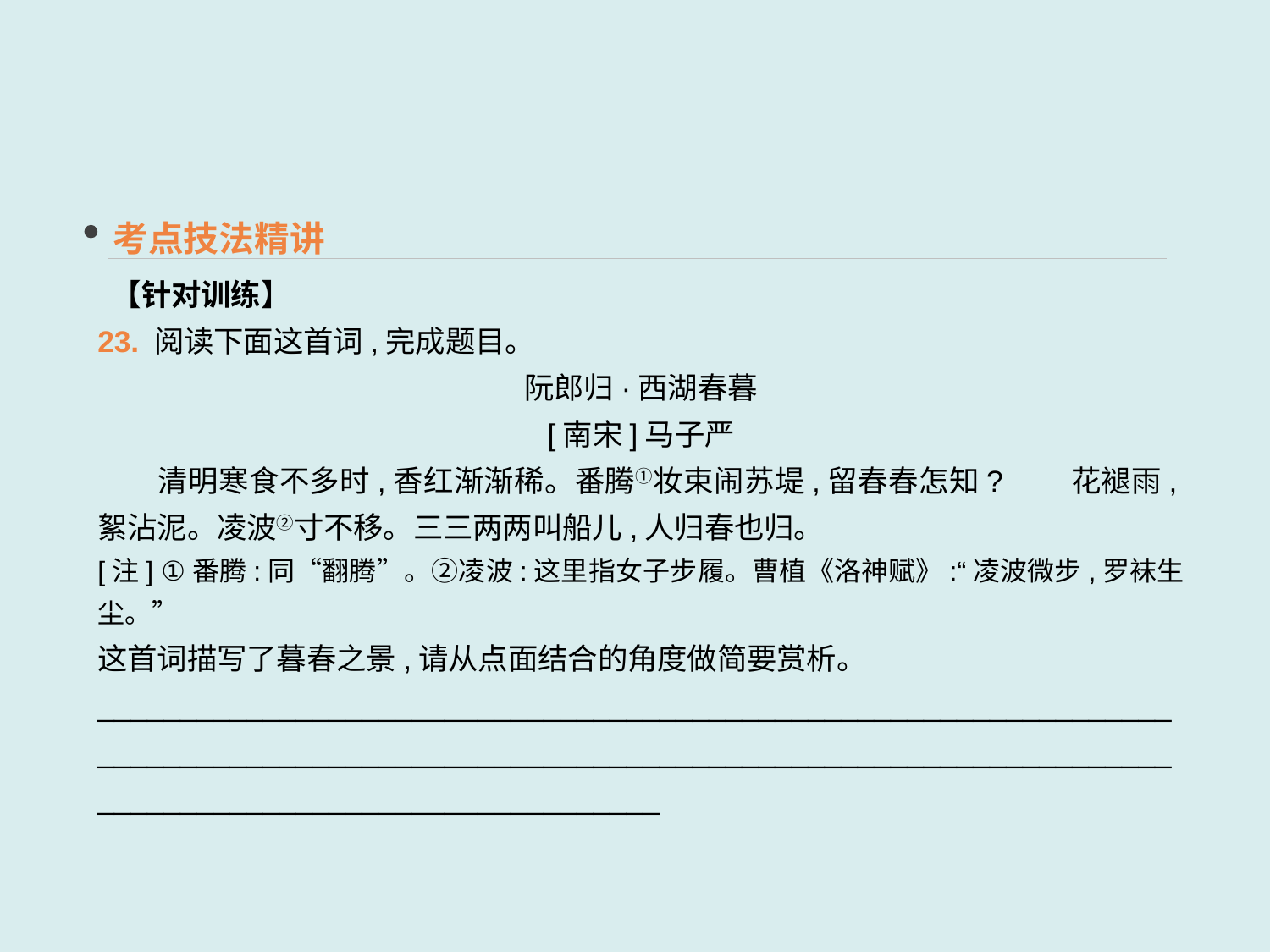

考点技法精讲

 【针对训练】
23. 阅读下面这首词,完成题目。
阮郎归·西湖春暮
[南宋]马子严
　　清明寒食不多时,香红渐渐稀。番腾①妆束闹苏堤,留春春怎知?　　花褪雨,絮沾泥。凌波②寸不移。三三两两叫船儿,人归春也归。
[注] ①番腾:同“翻腾”。②凌波:这里指女子步履。曹植《洛神赋》:“凌波微步,罗袜生尘。”
这首词描写了暮春之景,请从点面结合的角度做简要赏析。
____________________________________________________________________________________________________________________________________________________________________